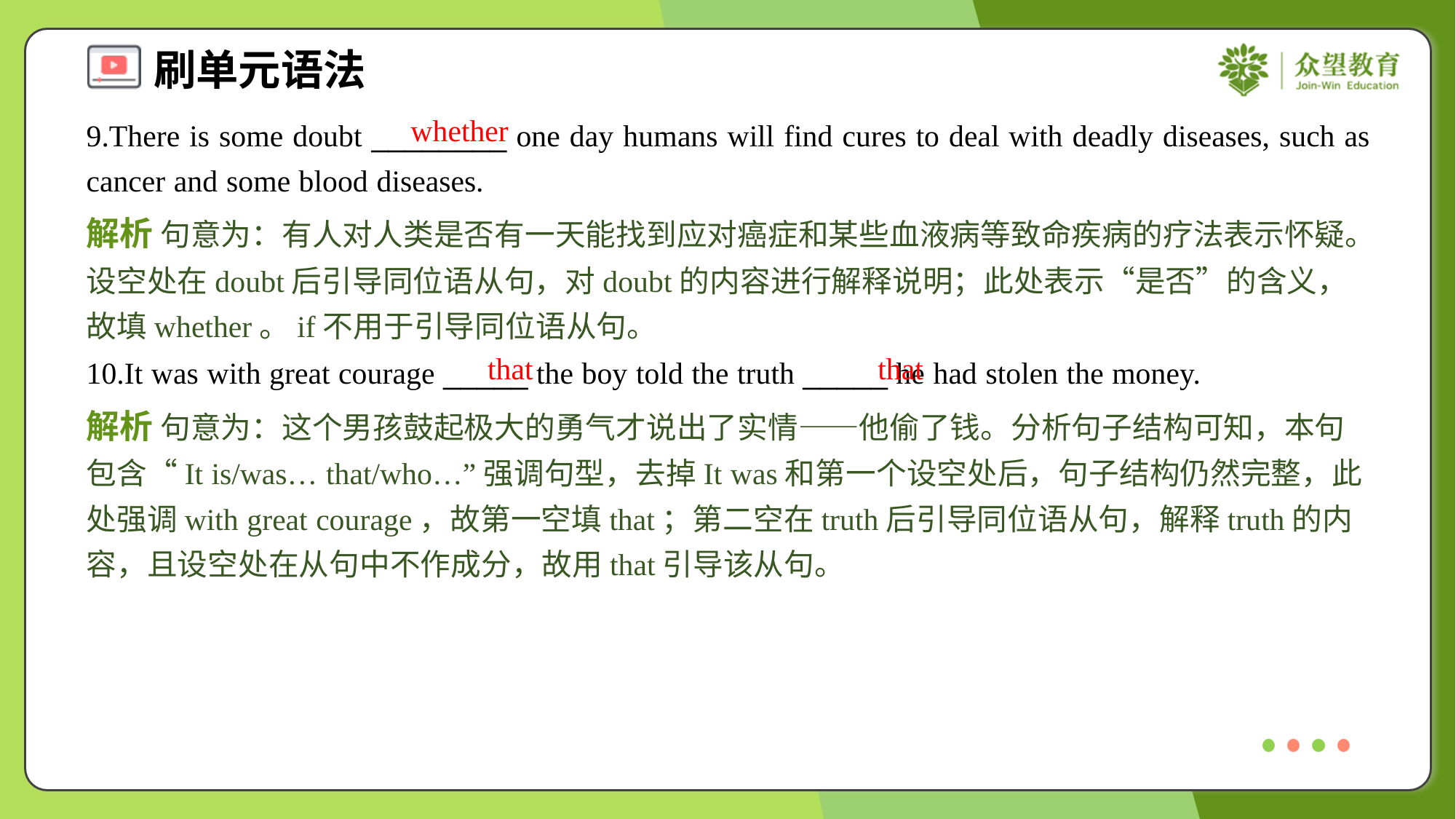

whether
9.There is some doubt ________ one day humans will find cures to deal with deadly diseases, such as cancer and some blood diseases.
解析 句意为：有人对人类是否有一天能找到应对癌症和某些血液病等致命疾病的疗法表示怀疑。设空处在doubt后引导同位语从句，对doubt的内容进行解释说明；此处表示“是否”的含义，故填whether。if不用于引导同位语从句。
that
that
10.It was with great courage _____ the boy told the truth _____ he had stolen the money.
解析 句意为：这个男孩鼓起极大的勇气才说出了实情——他偷了钱。分析句子结构可知，本句包含“It is/was… that/who…”强调句型，去掉It was和第一个设空处后，句子结构仍然完整，此处强调with great courage，故第一空填that；第二空在truth后引导同位语从句，解释truth的内容，且设空处在从句中不作成分，故用that引导该从句。